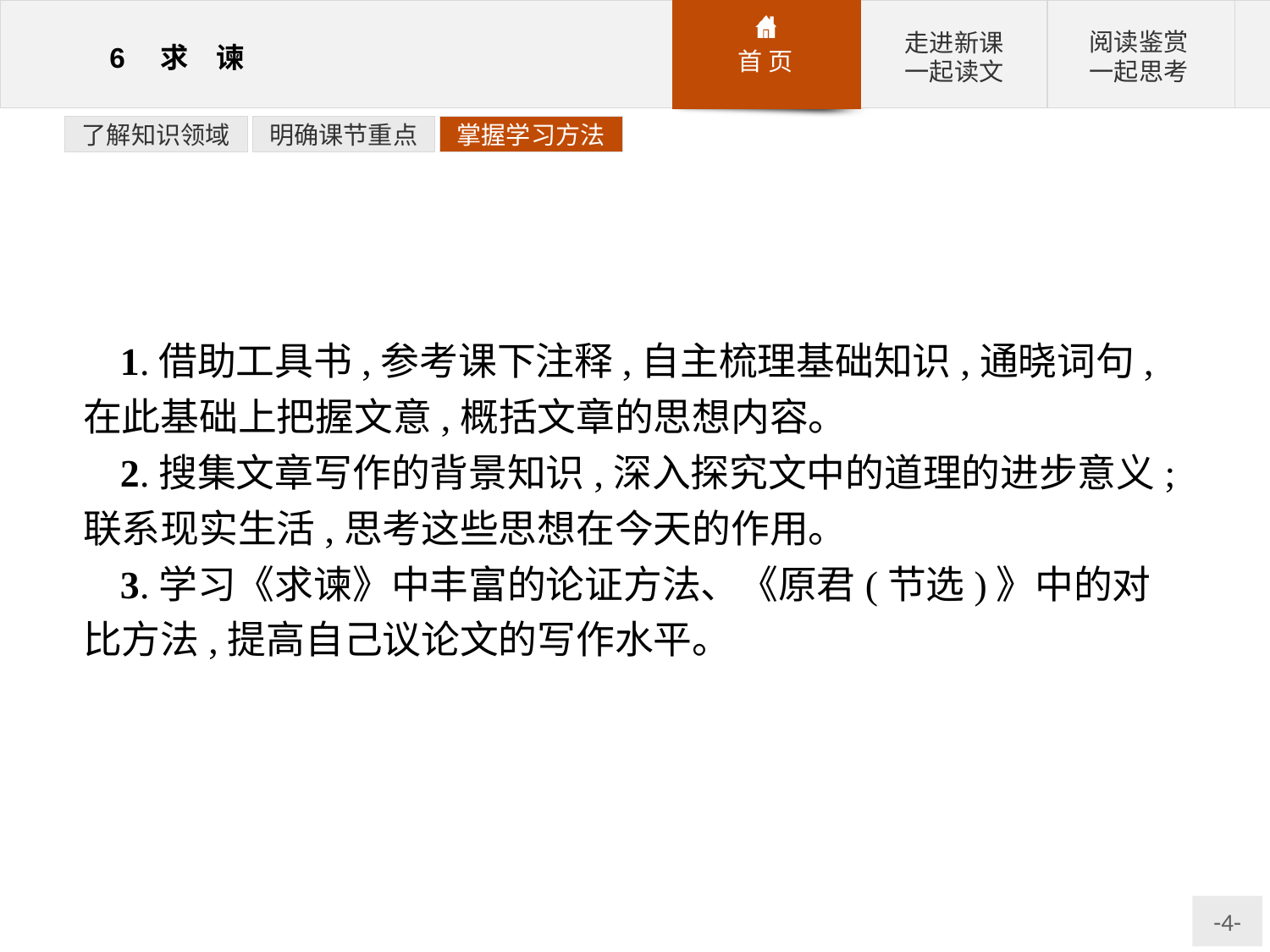

了解知识领域
明确课节重点
掌握学习方法
1.借助工具书,参考课下注释,自主梳理基础知识,通晓词句,在此基础上把握文意,概括文章的思想内容。
2.搜集文章写作的背景知识,深入探究文中的道理的进步意义;联系现实生活,思考这些思想在今天的作用。
3.学习《求谏》中丰富的论证方法、《原君(节选)》中的对比方法,提高自己议论文的写作水平。